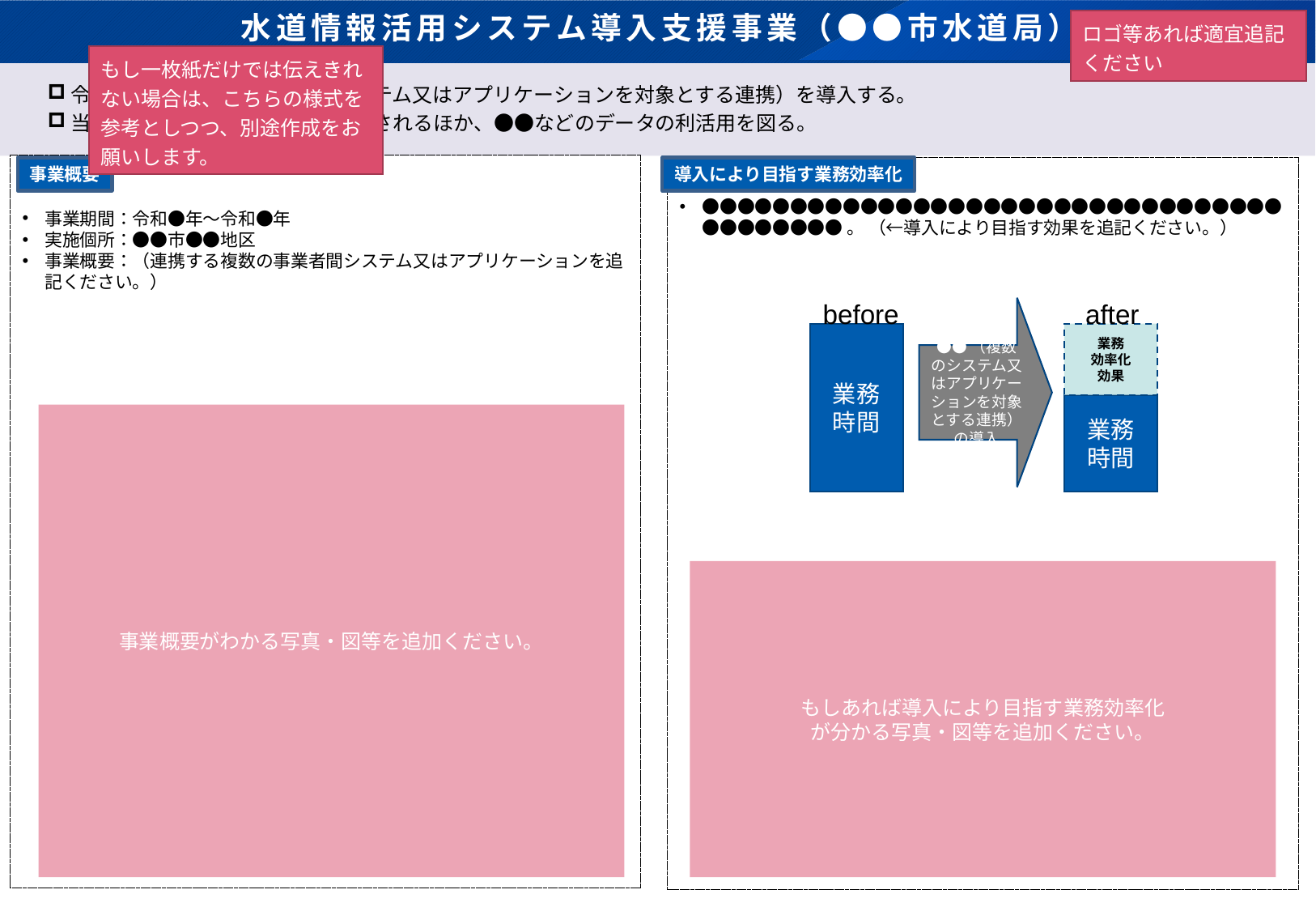

# 水道情報活用システム導入支援事業（●●市水道局）
ロゴ等あれば適宜追記ください
もし一枚紙だけでは伝えきれない場合は、こちらの様式を参考としつつ、別途作成をお願いします。
令和●年より、●●（複数のシステム又はアプリケーションを対象とする連携）を導入する。
当該事業を通じて、●●が効率化されるほか、●●などのデータの利活用を図る。

事業期間：令和●年～令和●年
実施個所：●●市●●地区
事業概要：（連携する複数の事業者間システム又はアプリケーションを追記ください。）
●●●●●●●●●●●●●●●●●●●●●●●●●●●●●●●●●●●●●●●●●。 （←導入により目指す効果を追記ください。）
事業概要
導入により目指す業務効率化
before
after
●●（複数のシステム又はアプリケーションを対象とする連携）の導入
業務時間
業務
効率化
効果
業務時間
事業概要がわかる写真・図等を追加ください。
もしあれば導入により目指す業務効率化
が分かる写真・図等を追加ください。